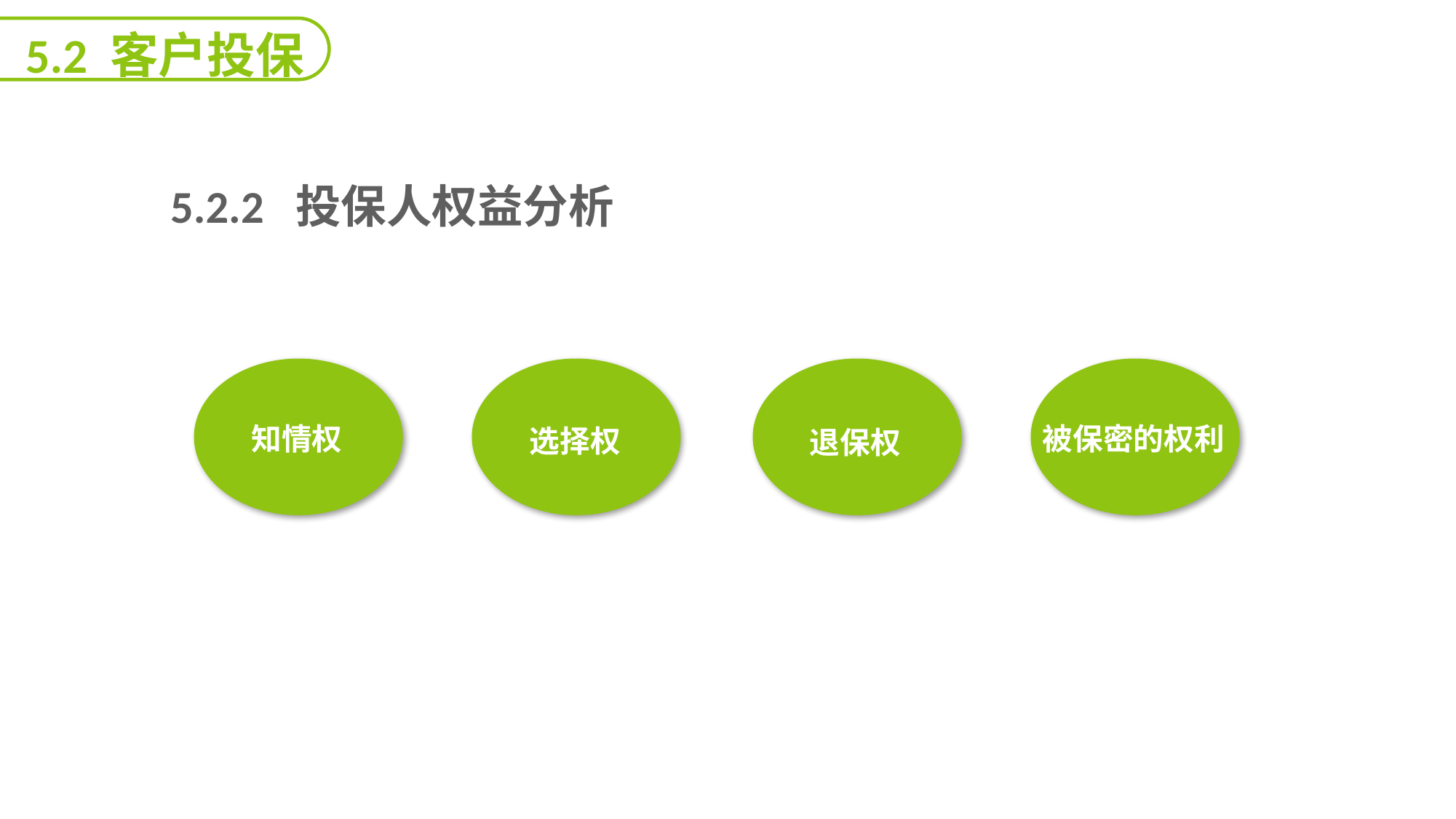

5.2 客户投保
 5.2.2  投保人权益分析
能力
目标

知情权
被保密的权利
选择权
退保权
延迟符